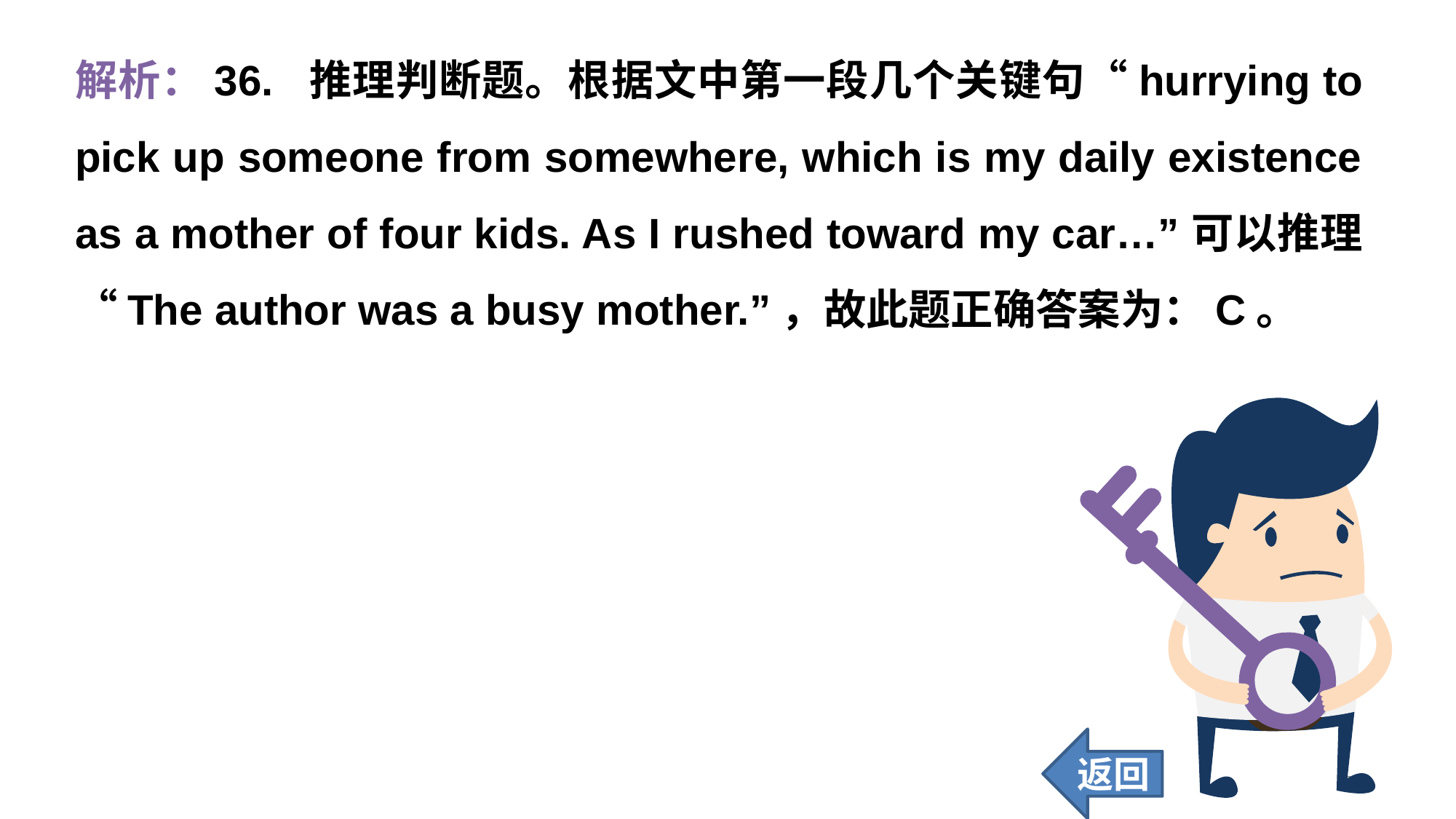

解析：36.  推理判断题。根据文中第一段几个关键句“hurrying to pick up someone from somewhere, which is my daily existence as a mother of four kids. As I rushed toward my car…”可以推理“The author was a busy mother.”，故此题正确答案为：C。

返回
328